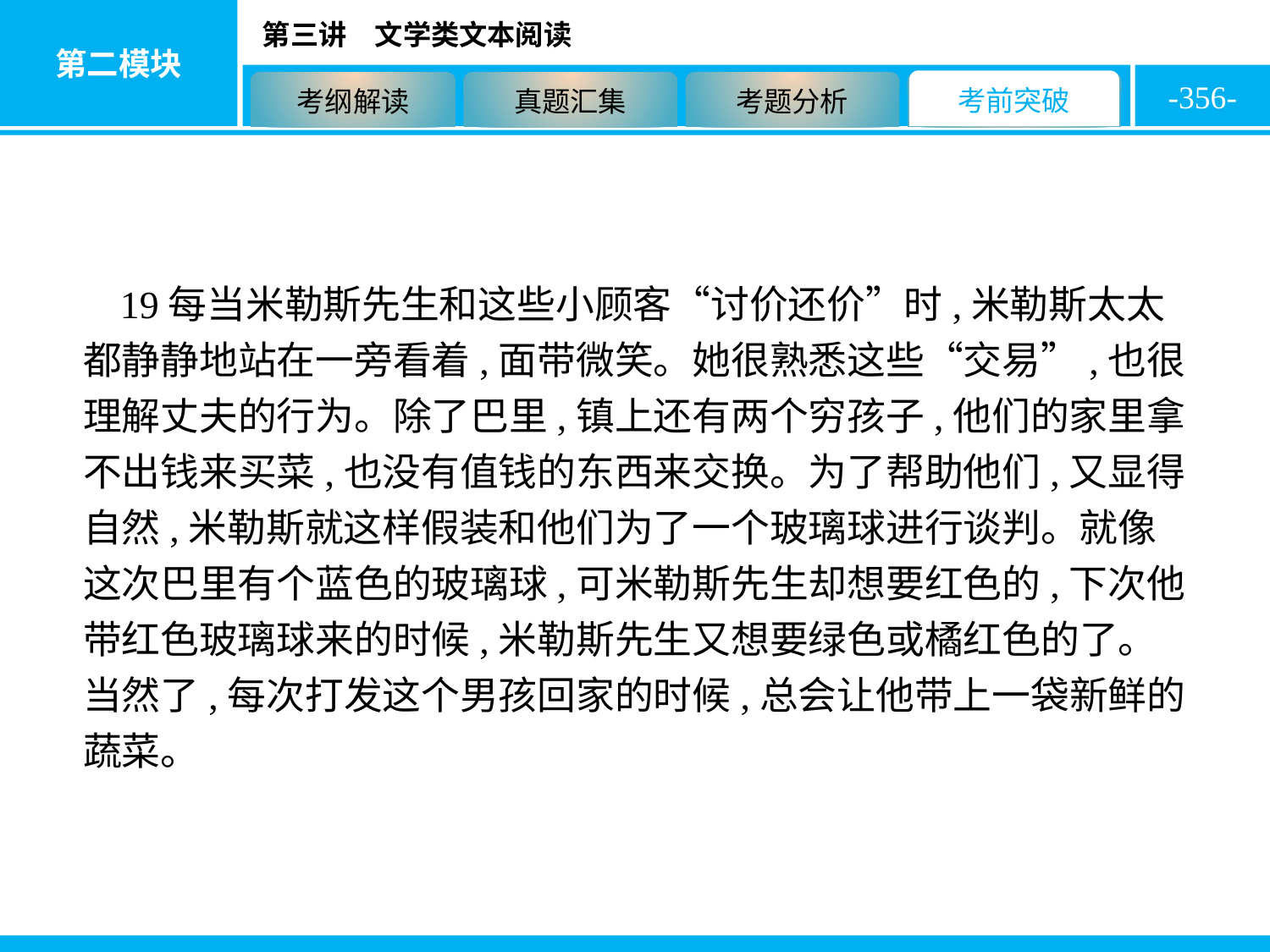

-356-
19每当米勒斯先生和这些小顾客“讨价还价”时,米勒斯太太都静静地站在一旁看着,面带微笑。她很熟悉这些“交易”,也很理解丈夫的行为。除了巴里,镇上还有两个穷孩子,他们的家里拿不出钱来买菜,也没有值钱的东西来交换。为了帮助他们,又显得自然,米勒斯就这样假装和他们为了一个玻璃球进行谈判。就像这次巴里有个蓝色的玻璃球,可米勒斯先生却想要红色的,下次他带红色玻璃球来的时候,米勒斯先生又想要绿色或橘红色的了。当然了,每次打发这个男孩回家的时候,总会让他带上一袋新鲜的蔬菜。